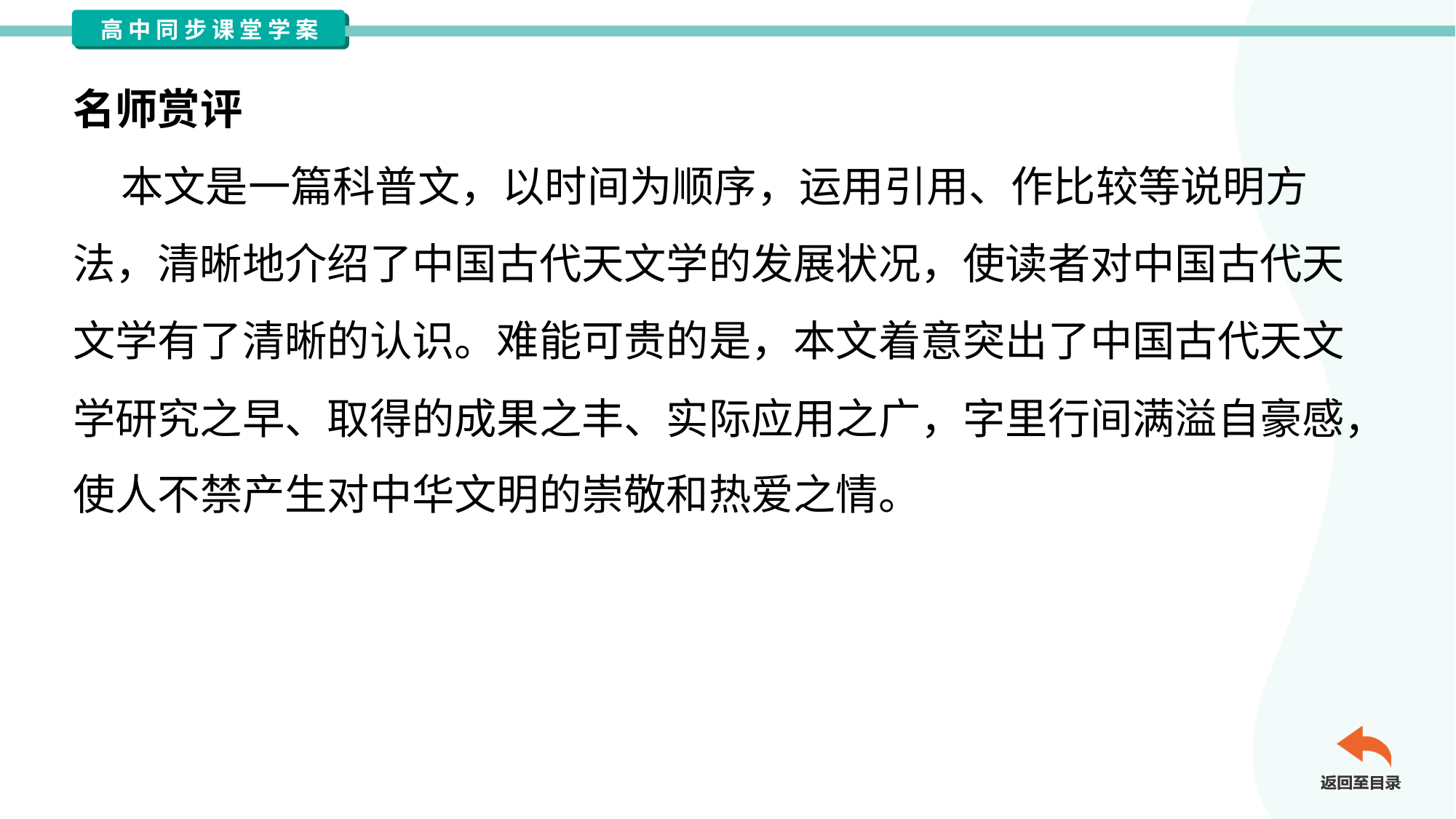

名师赏评
    本文是一篇科普文，以时间为顺序，运用引用、作比较等说明方
法，清晰地介绍了中国古代天文学的发展状况，使读者对中国古代天
文学有了清晰的认识。难能可贵的是，本文着意突出了中国古代天文
学研究之早、取得的成果之丰、实际应用之广，字里行间满溢自豪感，
使人不禁产生对中华文明的崇敬和热爱之情。